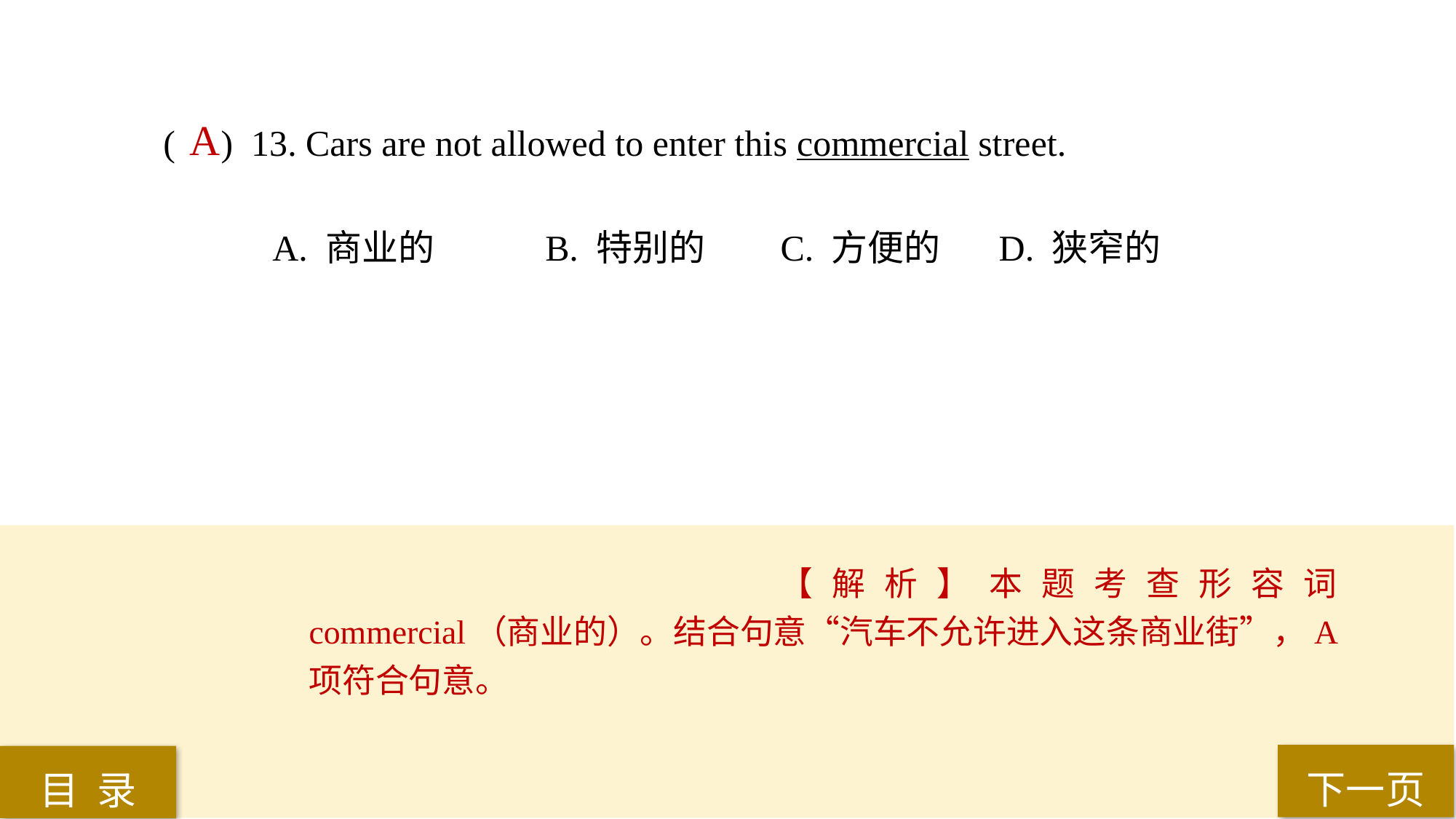

(     )  13. Cars are not allowed to enter this commercial street.

A. 商业的 	B. 特别的	 C. 方便的	 D. 狭窄的
A
【解析】本题考查形容词commercial（商业的）。结合句意“汽车不允许进入这条商业街”，A项符合句意。